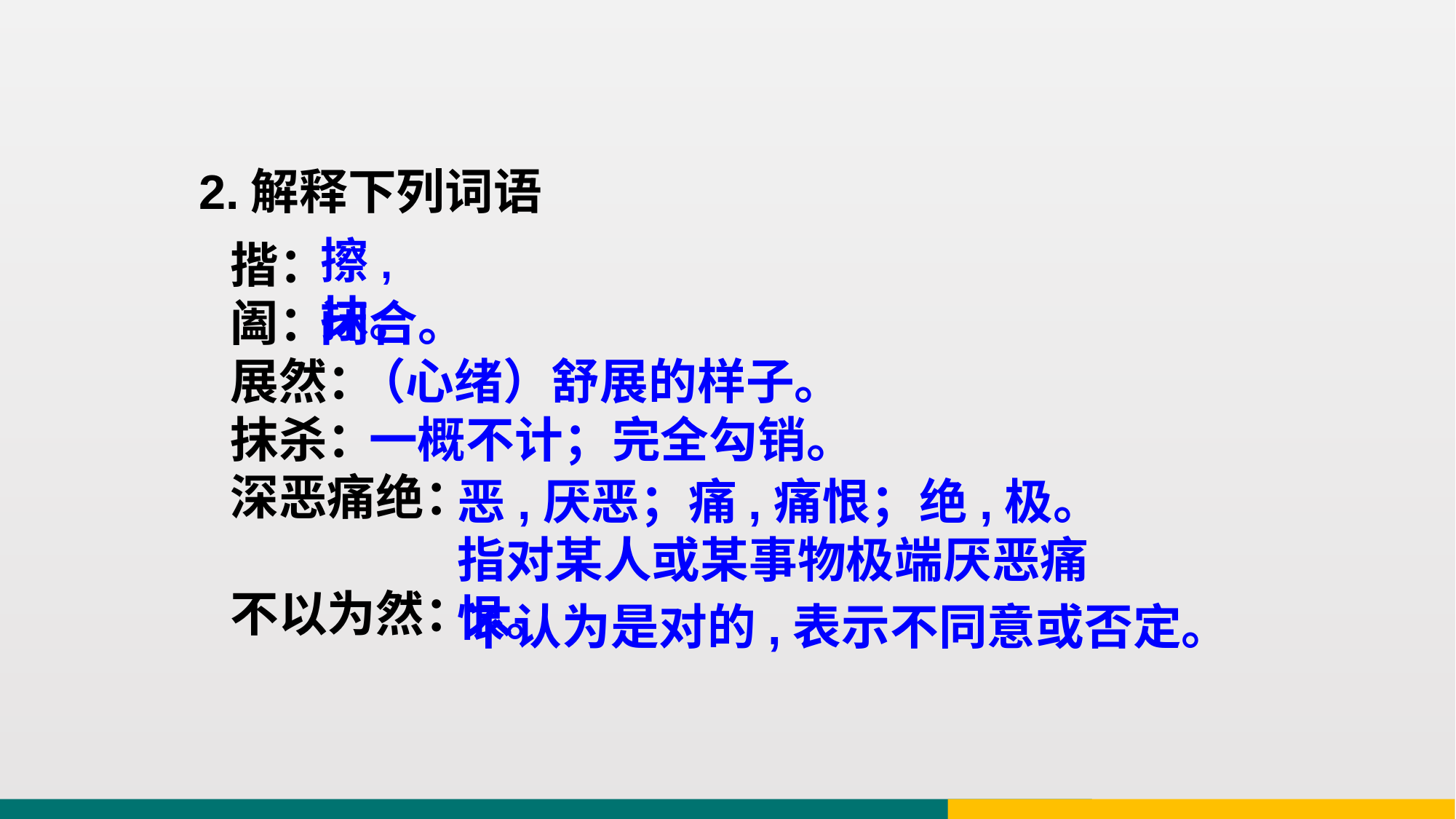

2.解释下列词语
擦,抹。
揩：
阖：
展然：
抹杀：
深恶痛绝：

不以为然：
闭合。
（心绪）舒展的样子。
一概不计；完全勾销。
恶,厌恶；痛,痛恨；绝,极。指对某人或某事物极端厌恶痛恨。
不认为是对的,表示不同意或否定。